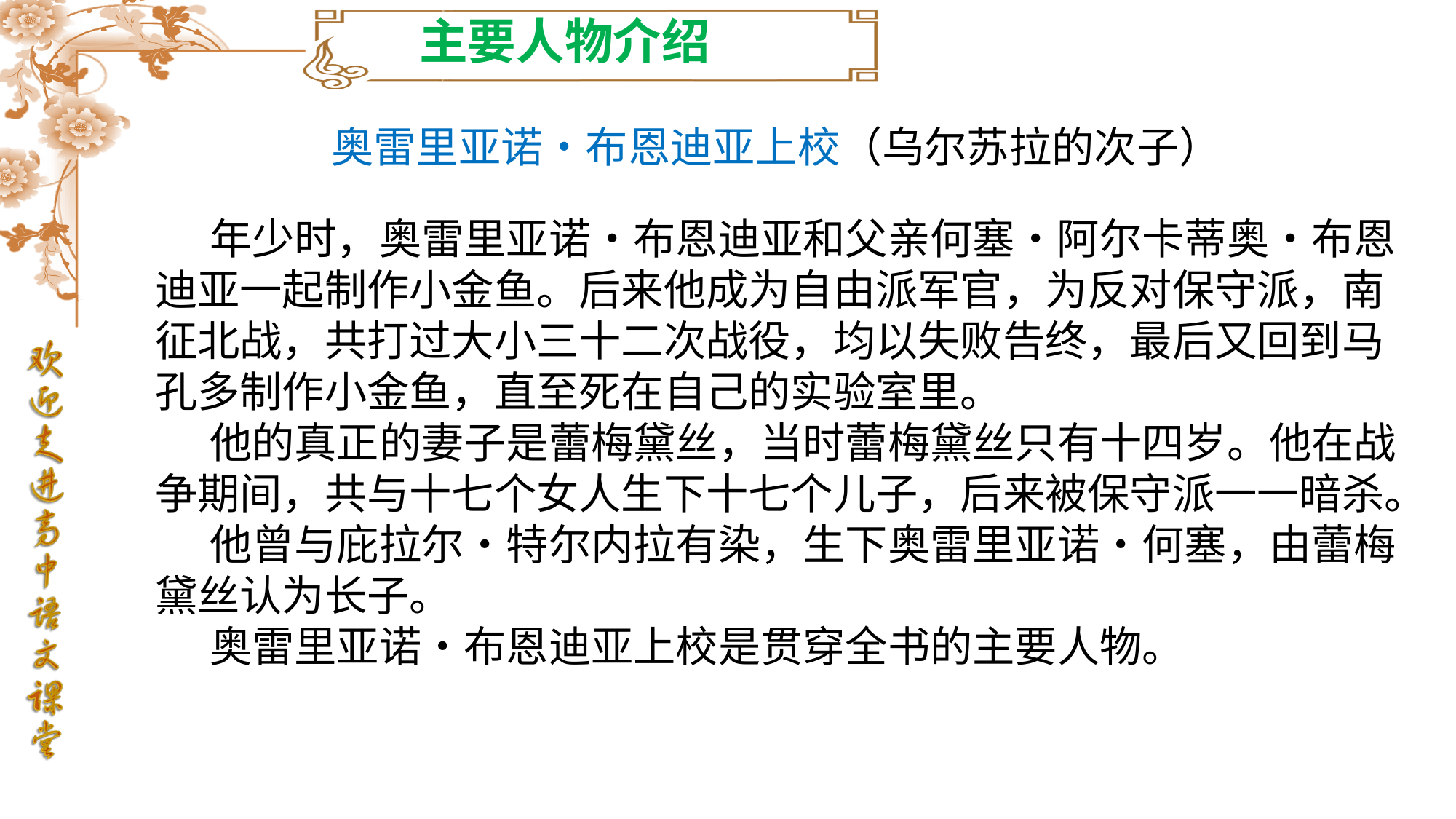

主要人物介绍
奥雷里亚诺•布恩迪亚上校（乌尔苏拉的次子）
年少时，奥雷里亚诺•布恩迪亚和父亲何塞•阿尔卡蒂奥•布恩迪亚一起制作小金鱼。后来他成为自由派军官，为反对保守派，南征北战，共打过大小三十二次战役，均以失败告终，最后又回到马孔多制作小金鱼，直至死在自己的实验室里。
他的真正的妻子是蕾梅黛丝，当时蕾梅黛丝只有十四岁。他在战争期间，共与十七个女人生下十七个儿子，后来被保守派一一暗杀。
他曾与庇拉尔•特尔内拉有染，生下奥雷里亚诺•何塞，由蕾梅黛丝认为长子。
奥雷里亚诺•布恩迪亚上校是贯穿全书的主要人物。